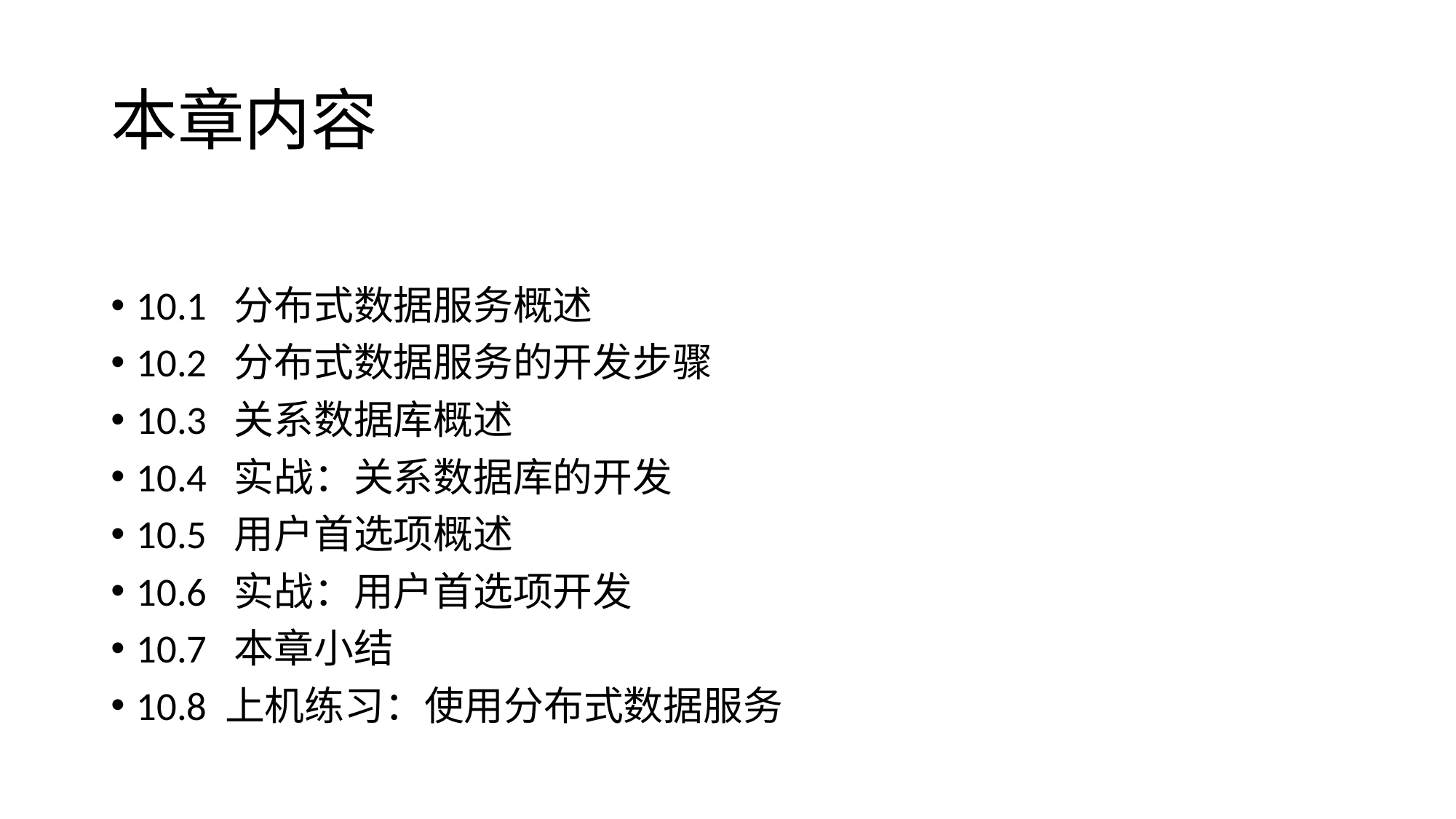

# 本章内容

10.1  分布式数据服务概述
10.2  分布式数据服务的开发步骤
10.3  关系数据库概述
10.4  实战：关系数据库的开发
10.5  用户首选项概述
10.6  实战：用户首选项开发
10.7  本章小结
10.8 上机练习：使用分布式数据服务